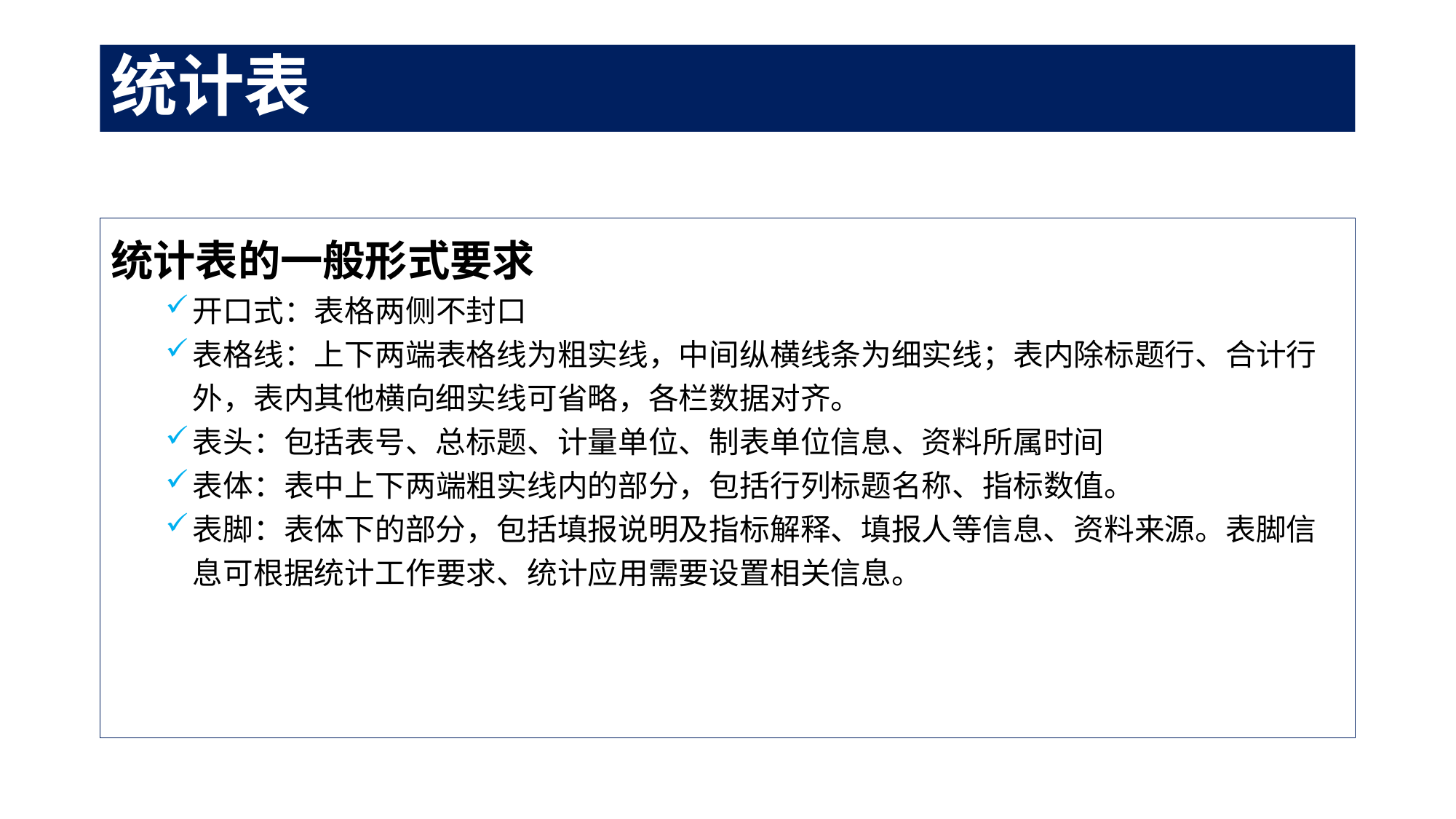

# 统计表
统计表的一般形式要求
开口式：表格两侧不封口
表格线：上下两端表格线为粗实线，中间纵横线条为细实线；表内除标题行、合计行外，表内其他横向细实线可省略，各栏数据对齐。
表头：包括表号、总标题、计量单位、制表单位信息、资料所属时间
表体：表中上下两端粗实线内的部分，包括行列标题名称、指标数值。
表脚：表体下的部分，包括填报说明及指标解释、填报人等信息、资料来源。表脚信息可根据统计工作要求、统计应用需要设置相关信息。